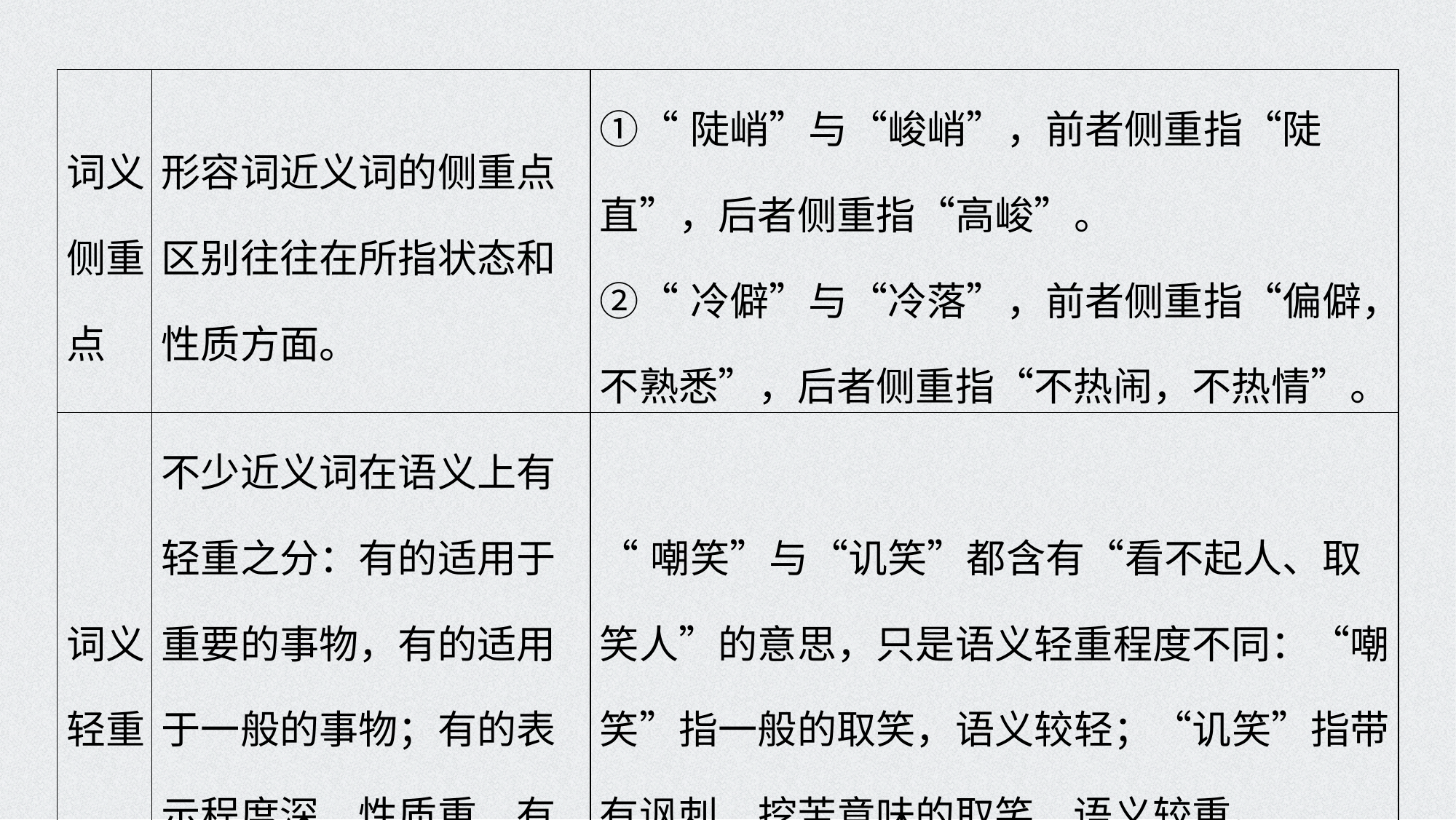

| 词义侧重点 | 形容词近义词的侧重点区别往往在所指状态和性质方面。 | ①“陡峭”与“峻峭”，前者侧重指“陡直”，后者侧重指“高峻”。 ②“冷僻”与“冷落”，前者侧重指“偏僻，不熟悉”，后者侧重指“不热闹，不热情”。 |
| --- | --- | --- |
| 词义轻重 | 不少近义词在语义上有轻重之分：有的适用于重要的事物，有的适用于一般的事物；有的表示程度深、性质重，有的表示程度浅、性质轻。 | “嘲笑”与“讥笑”都含有“看不起人、取笑人”的意思，只是语义轻重程度不同：“嘲笑”指一般的取笑，语义较轻；“讥笑”指带有讽刺、挖苦意味的取笑，语义较重。 |